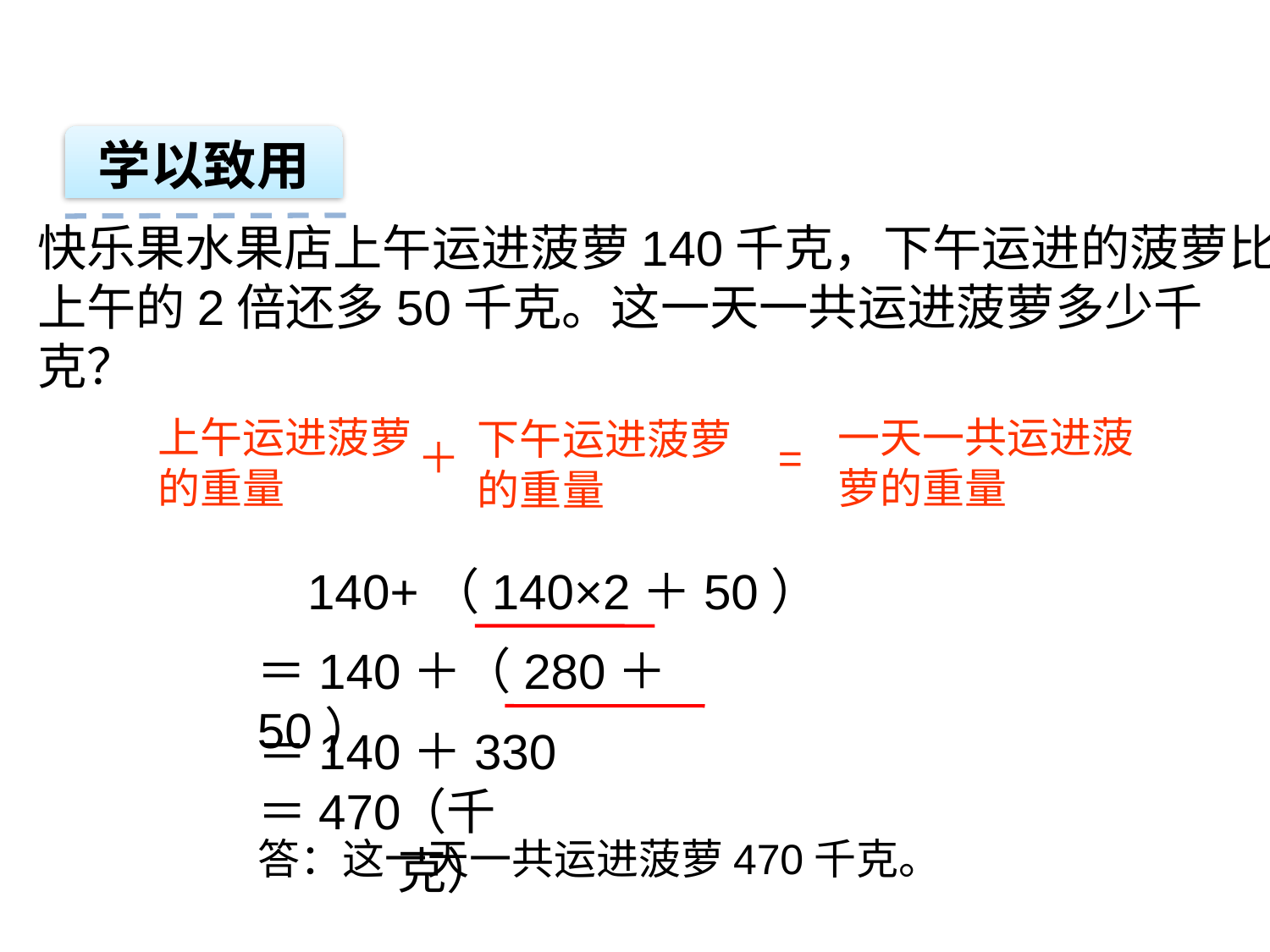

学以致用
快乐果水果店上午运进菠萝140千克，下午运进的菠萝比上午的2倍还多50千克。这一天一共运进菠萝多少千克？
上午运进菠萝的重量
一天一共运进菠萝的重量

下午运进菠萝的重量
＋
=
140+（140×2＋50）

＝140＋（280＋50）

＝140＋330
＝470
（千克）
答：这一天一共运进菠萝470千克。